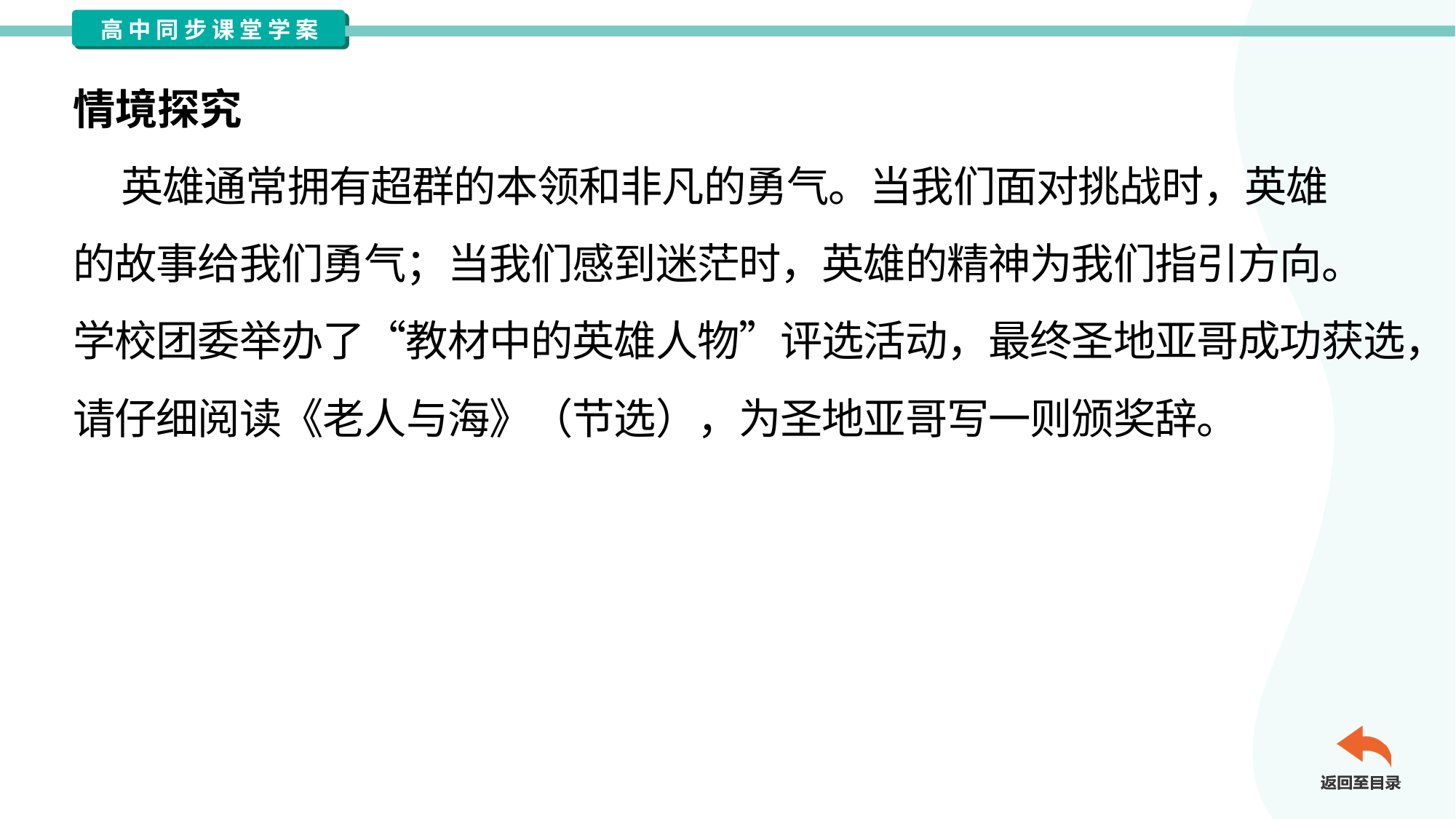

情境探究
    英雄通常拥有超群的本领和非凡的勇气。当我们面对挑战时，英雄
的故事给我们勇气；当我们感到迷茫时，英雄的精神为我们指引方向。
学校团委举办了“教材中的英雄人物”评选活动，最终圣地亚哥成功获选，
请仔细阅读《老人与海》（节选），为圣地亚哥写一则颁奖辞。